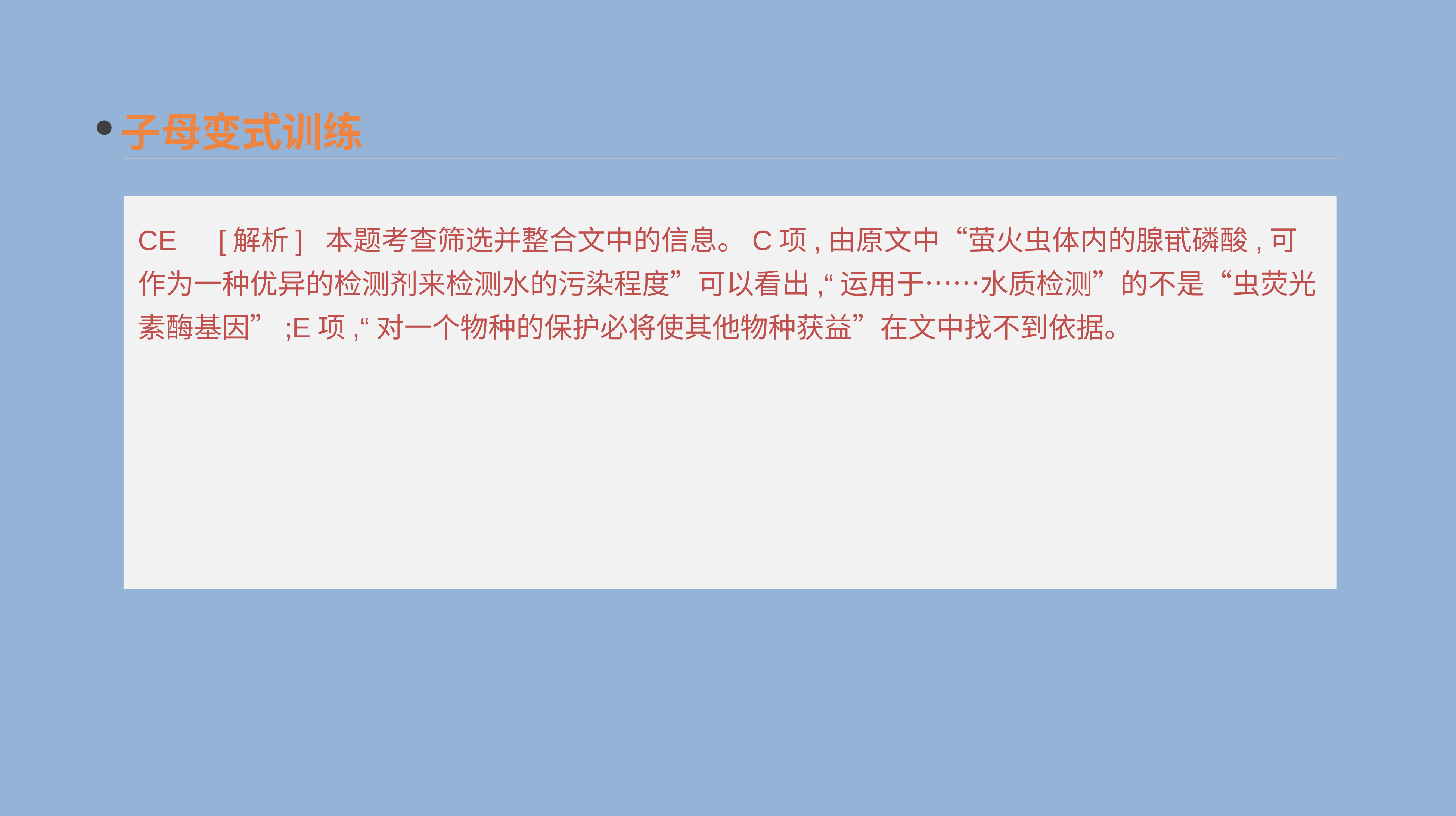

子母变式训练

CE　[解析]  本题考查筛选并整合文中的信息。C项,由原文中“萤火虫体内的腺甙磷酸,可作为一种优异的检测剂来检测水的污染程度”可以看出,“运用于……水质检测”的不是“虫荧光素酶基因”;E项,“对一个物种的保护必将使其他物种获益”在文中找不到依据。